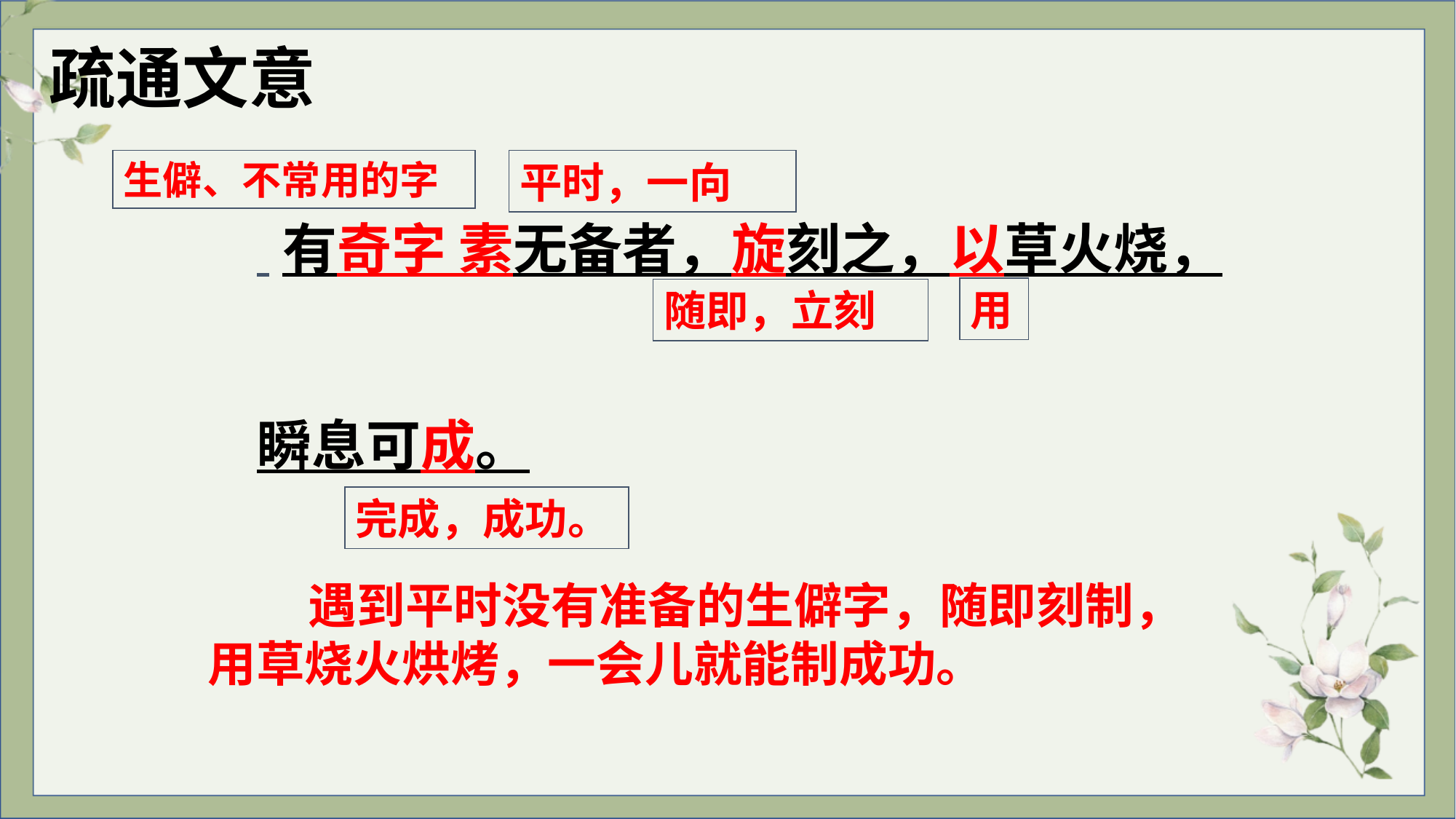

疏通文意
生僻、不常用的字
平时，一向
 有奇字 素无备者，旋刻之，以草火烧，

瞬息可成。
用
随即，立刻
完成，成功。
        遇到平时没有准备的生僻字，随即刻制，用草烧火烘烤，一会儿就能制成功。